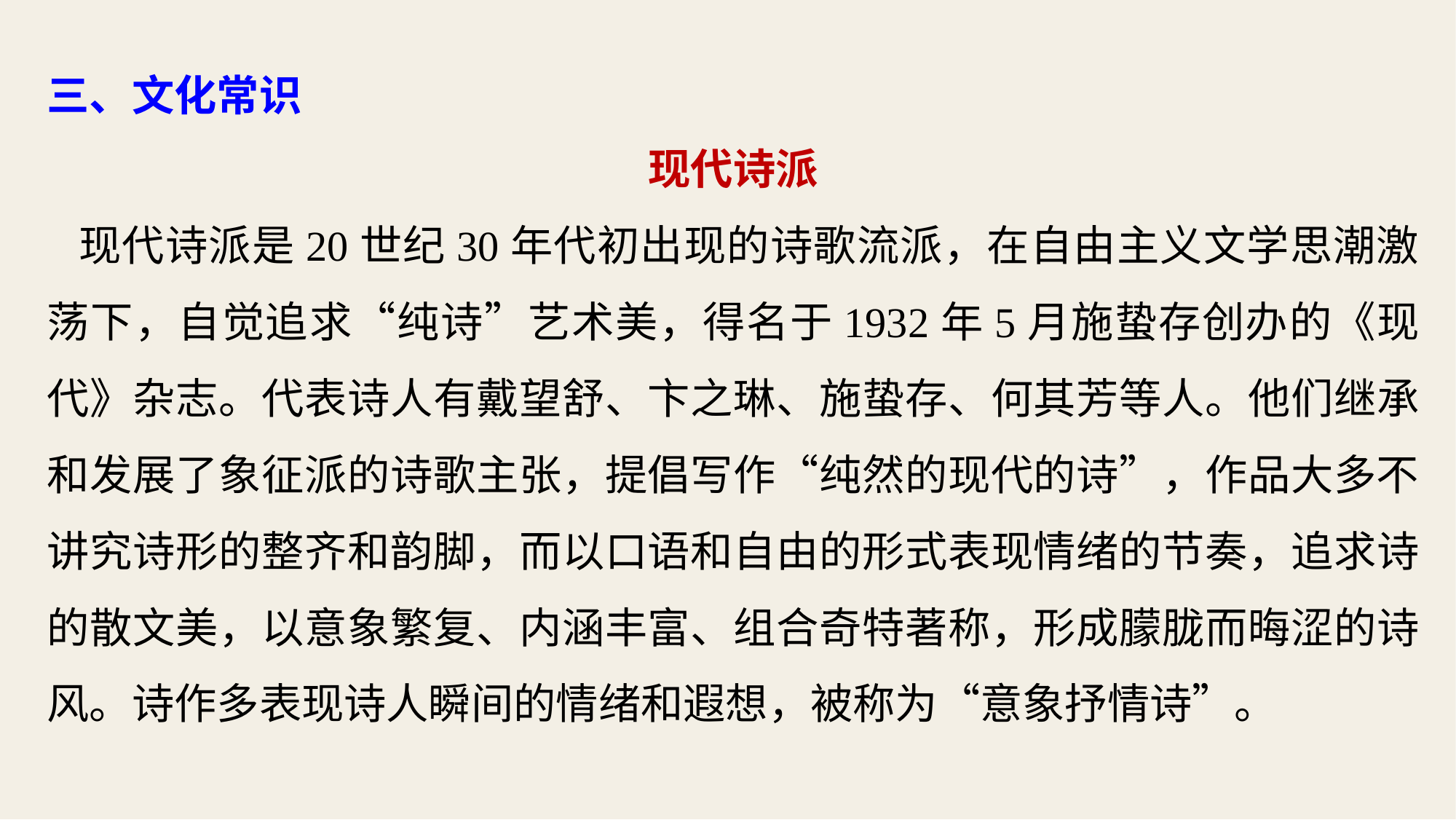

三、文化常识
现代诗派
现代诗派是20世纪30年代初出现的诗歌流派，在自由主义文学思潮激荡下，自觉追求“纯诗”艺术美，得名于1932年5月施蛰存创办的《现代》杂志。代表诗人有戴望舒、卞之琳、施蛰存、何其芳等人。他们继承和发展了象征派的诗歌主张，提倡写作“纯然的现代的诗”，作品大多不讲究诗形的整齐和韵脚，而以口语和自由的形式表现情绪的节奏，追求诗的散文美，以意象繁复、内涵丰富、组合奇特著称，形成朦胧而晦涩的诗风。诗作多表现诗人瞬间的情绪和遐想，被称为“意象抒情诗”。